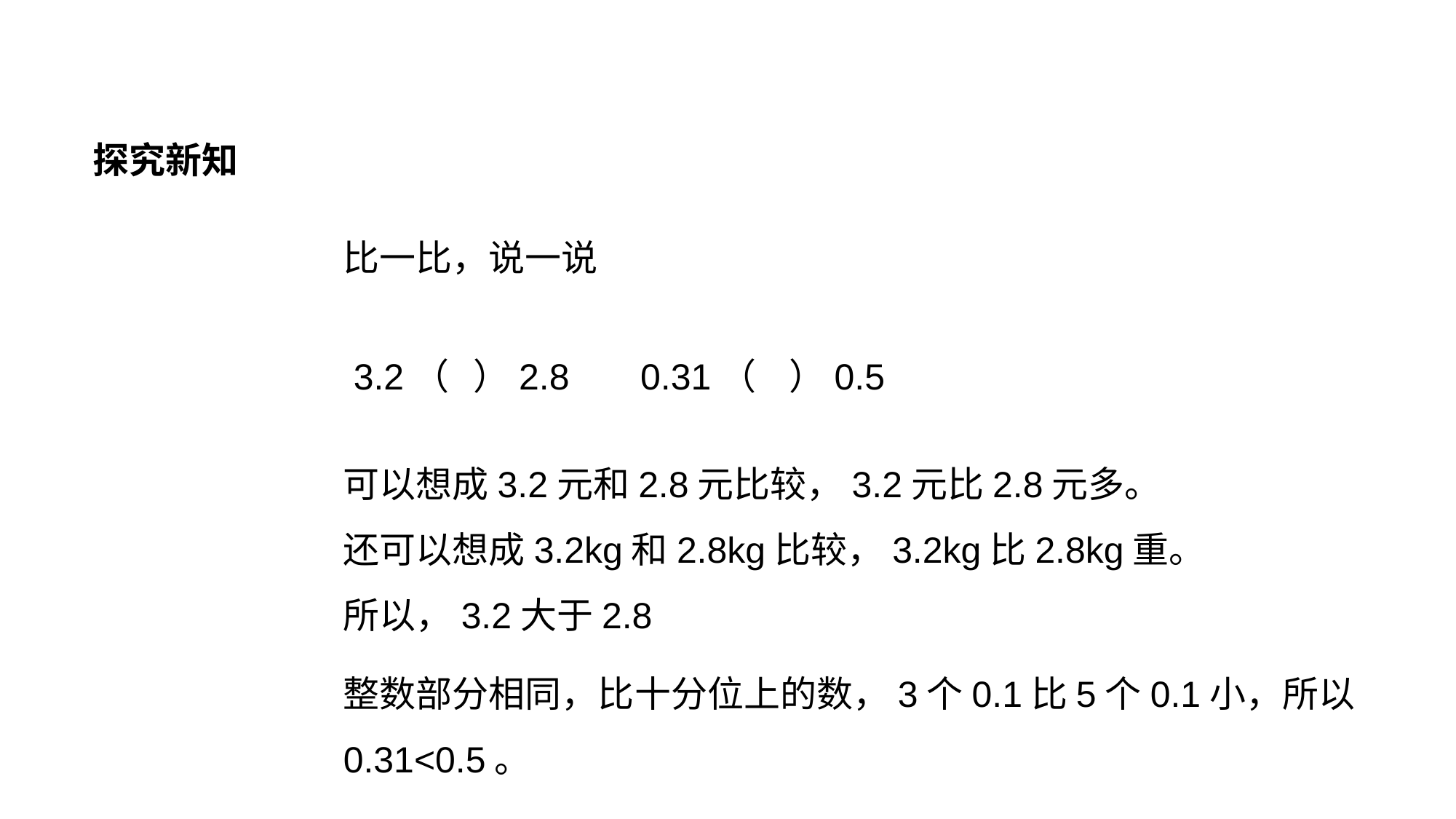

探究新知
比一比，说一说
 3.2（   ）2.8       0.31（    ）0.5
可以想成3.2元和2.8元比较，3.2元比2.8元多。
还可以想成3.2kg和2.8kg比较，3.2kg比2.8kg重。
所以，3.2大于2.8
整数部分相同，比十分位上的数，3个0.1比5个0.1小，所以0.31<0.5。